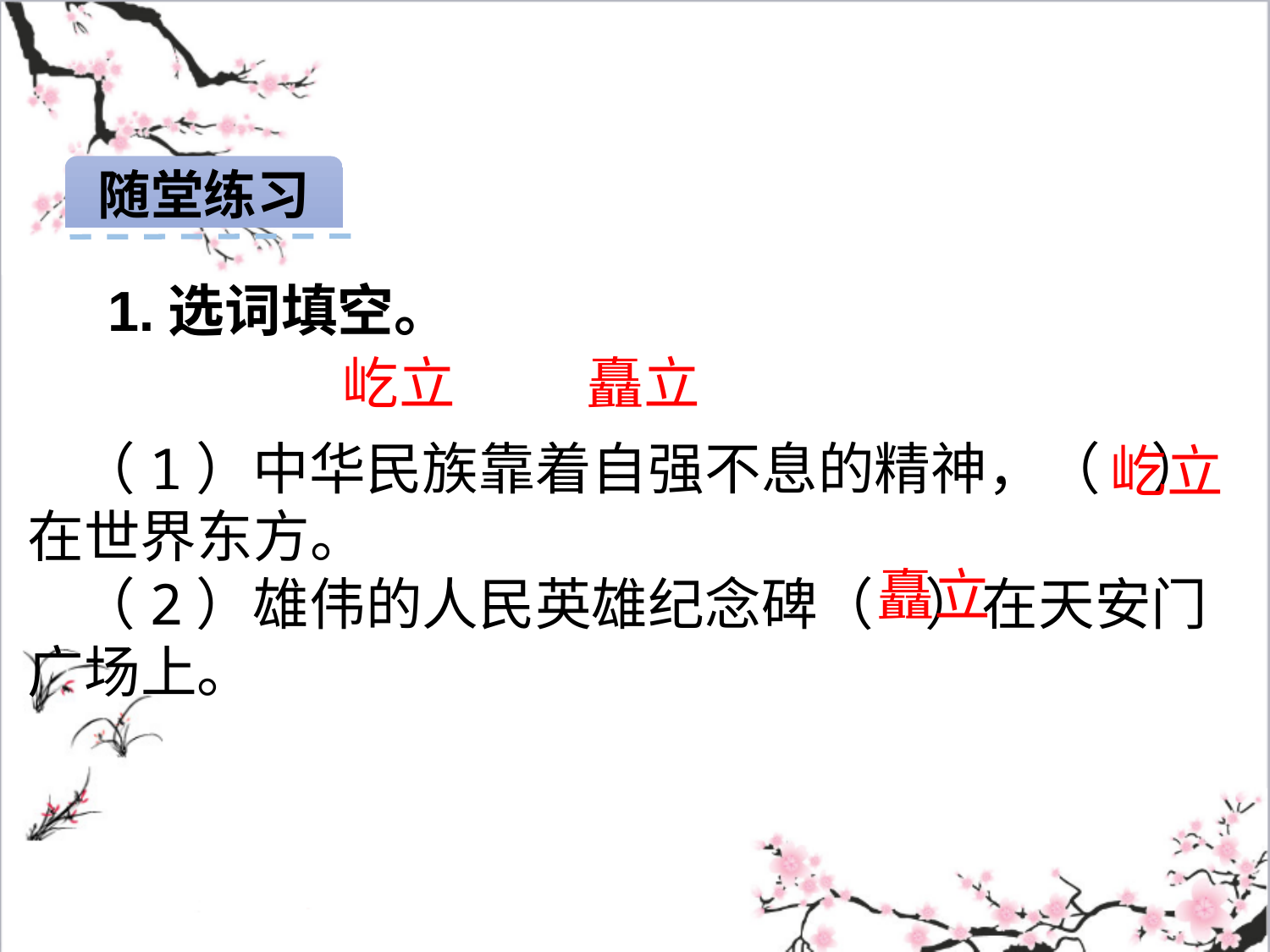

随堂练习
1.选词填空。
屹立
矗立
   （1）中华民族靠着自强不息的精神，（    ）在世界东方。
   （2）雄伟的人民英雄纪念碑（    ）在天安门广场上。
屹立
矗立